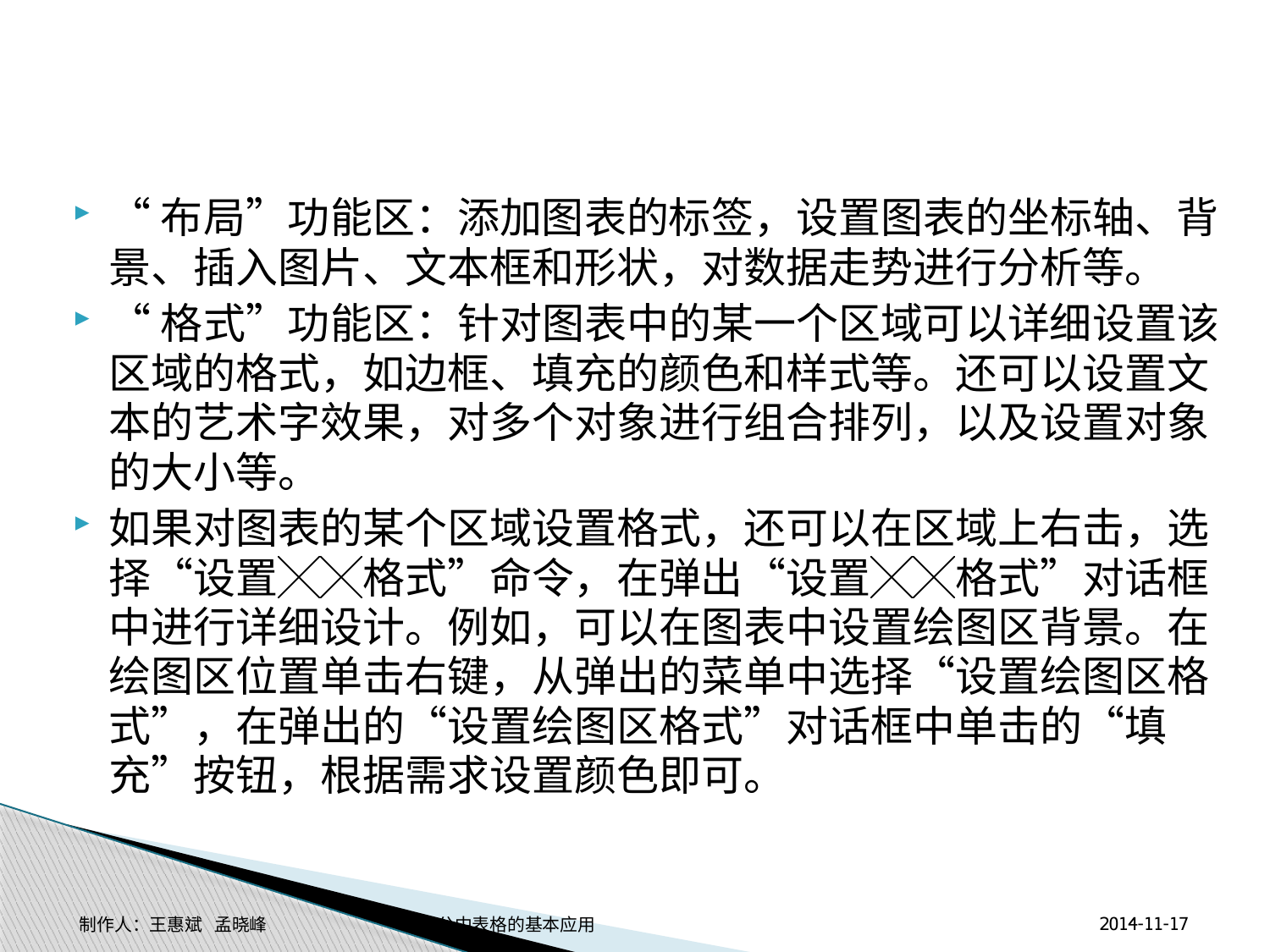

#
“布局”功能区：添加图表的标签，设置图表的坐标轴、背景、插入图片、文本框和形状，对数据走势进行分析等。
“格式”功能区：针对图表中的某一个区域可以详细设置该区域的格式，如边框、填充的颜色和样式等。还可以设置文本的艺术字效果，对多个对象进行组合排列，以及设置对象的大小等。
如果对图表的某个区域设置格式，还可以在区域上右击，选择“设置╳╳格式”命令，在弹出“设置╳╳格式”对话框中进行详细设计。例如，可以在图表中设置绘图区背景。在绘图区位置单击右键，从弹出的菜单中选择“设置绘图区格式”，在弹出的“设置绘图区格式”对话框中单击的“填充”按钮，根据需求设置颜色即可。

2014-11-17
制作人：王惠斌   孟晓峰                                      办公中表格的基本应用